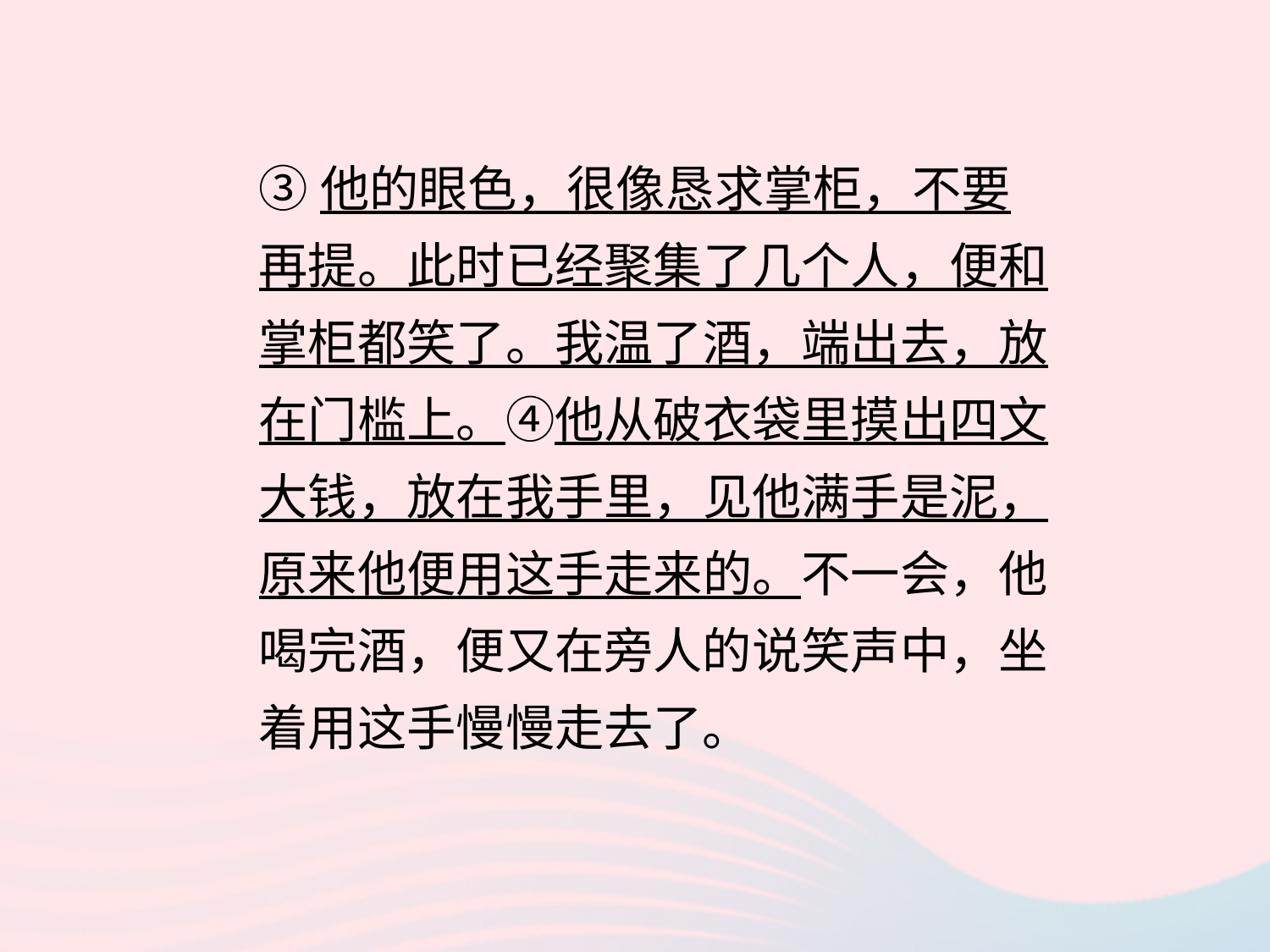

③他的眼色，很像恳求掌柜，不要再提。此时已经聚集了几个人，便和掌柜都笑了。我温了酒，端出去，放在门槛上。④他从破衣袋里摸出四文大钱，放在我手里，见他满手是泥，原来他便用这手走来的。不一会，他喝完酒，便又在旁人的说笑声中，坐着用这手慢慢走去了。